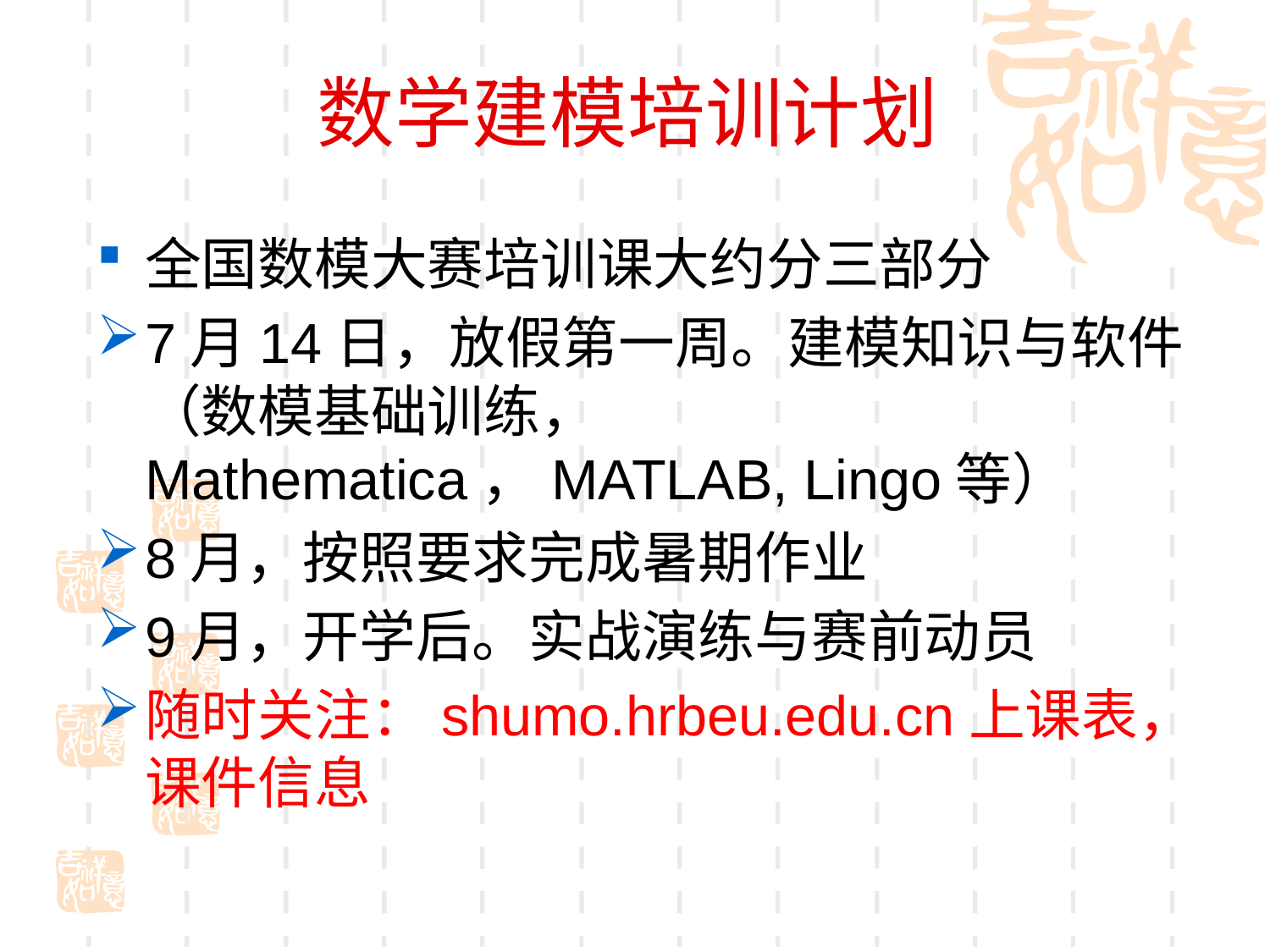

# 数学建模培训计划
全国数模大赛培训课大约分三部分
7月14日，放假第一周。建模知识与软件（数模基础训练，  Mathematica，MATLAB, Lingo等）
8月，按照要求完成暑期作业
9月，开学后。实战演练与赛前动员
随时关注：shumo.hrbeu.edu.cn上课表，课件信息